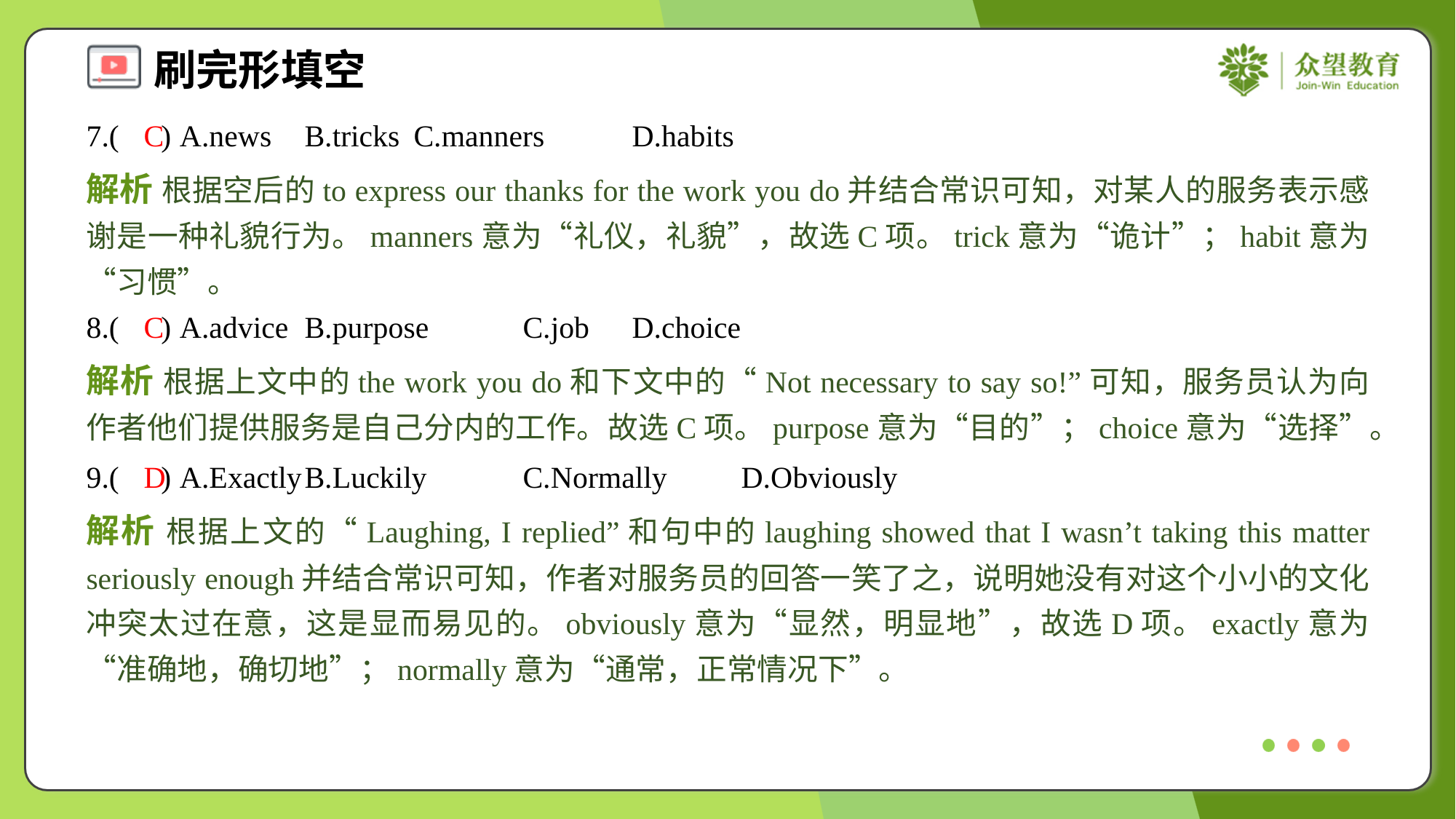

7.(     ) A.news	B.tricks	C.manners	D.habits
C
解析 根据空后的to express our thanks for the work you do并结合常识可知，对某人的服务表示感谢是一种礼貌行为。manners意为“礼仪，礼貌”，故选C项。trick意为“诡计”；habit意为“习惯”。
8.(     ) A.advice	B.purpose	C.job	D.choice
C
解析 根据上文中的the work you do和下文中的“Not necessary to say so!”可知，服务员认为向作者他们提供服务是自己分内的工作。故选C项。purpose意为“目的”；choice意为“选择”。
9.(     ) A.Exactly	B.Luckily	C.Normally	D.Obviously
D
解析 根据上文的“Laughing, I replied”和句中的laughing showed that I wasn’t taking this matter seriously enough并结合常识可知，作者对服务员的回答一笑了之，说明她没有对这个小小的文化冲突太过在意，这是显而易见的。obviously意为“显然，明显地”，故选D项。exactly意为“准确地，确切地”；normally意为“通常，正常情况下”。